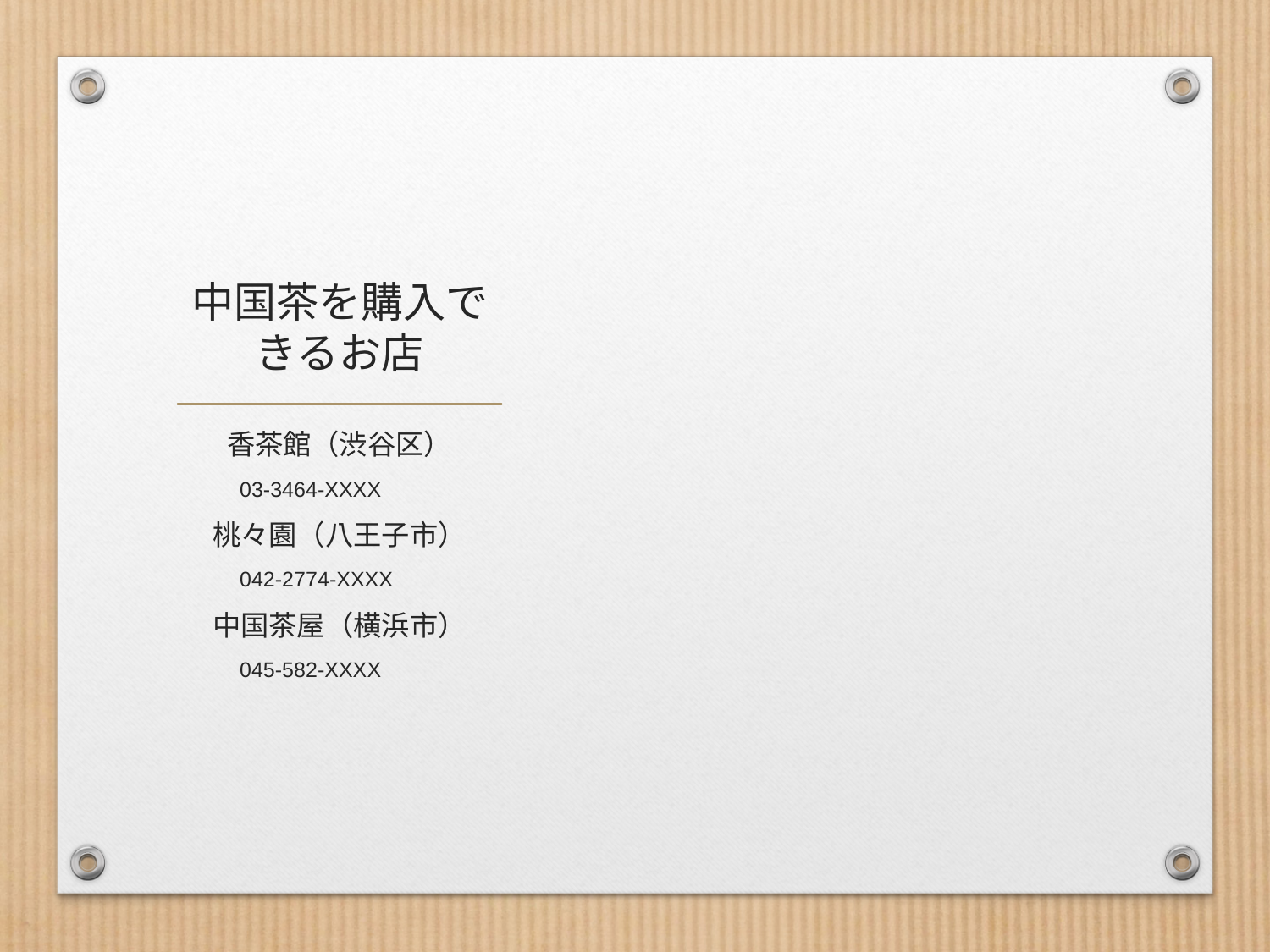

# 中国茶を購入できるお店
香茶館（渋谷区）
03-3464-XXXX
桃々園（八王子市）
042-2774-XXXX
中国茶屋（横浜市）
045-582-XXXX